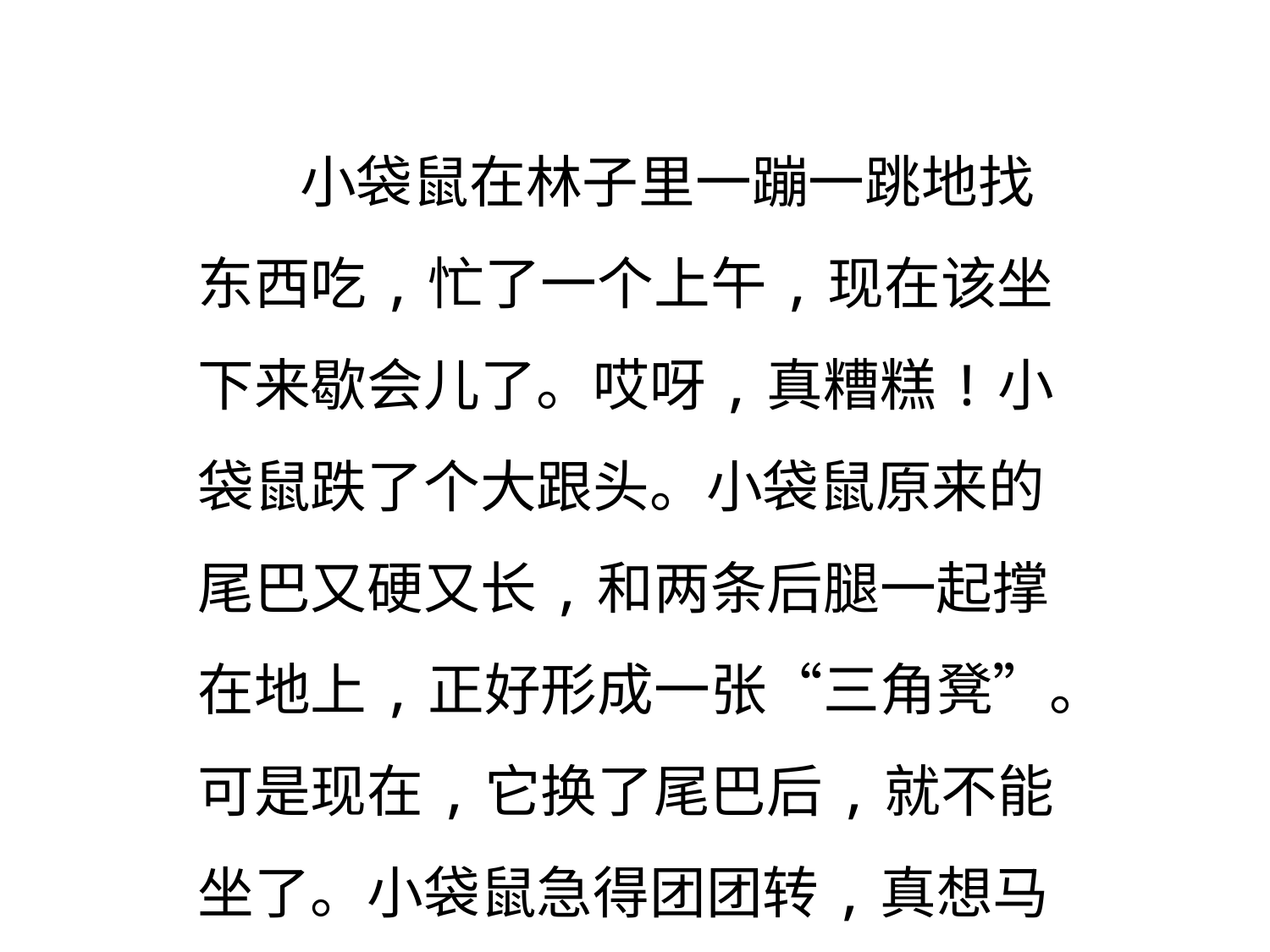

小袋鼠在林子里一蹦一跳地找东西吃,忙了一个上午,现在该坐下来歇会儿了。哎呀,真糟糕!小袋鼠跌了个大跟头。小袋鼠原来的尾巴又硬又长,和两条后腿一起撑在地上,正好形成一张“三角凳”。可是现在,它换了尾巴后,就不能坐了。小袋鼠急得团团转,真想马上找到小兔子把尾巴换回来。